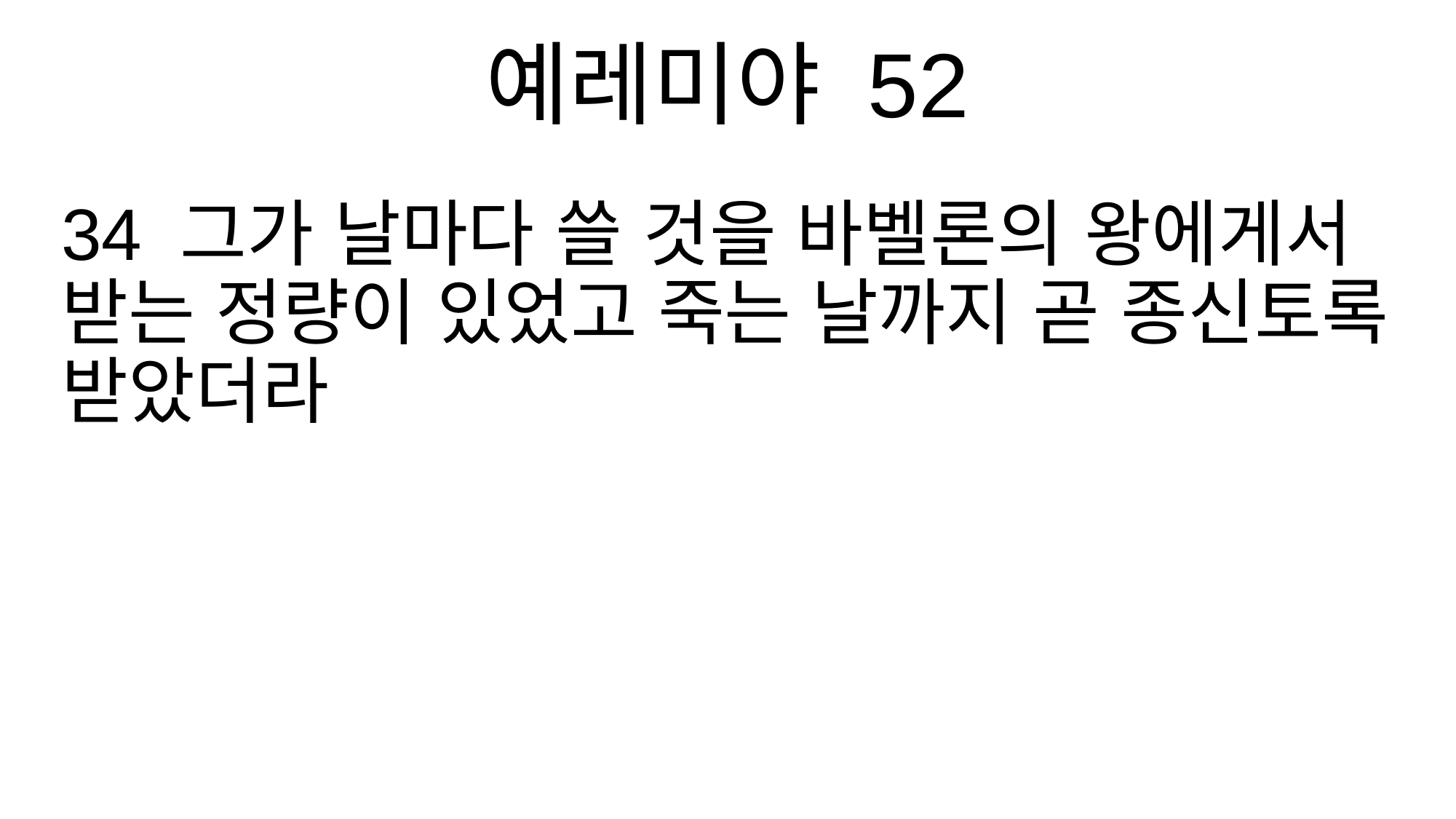

예레미야 52
34 그가 날마다 쓸 것을 바벨론의 왕에게서 받는 정량이 있었고 죽는 날까지 곧 종신토록 받았더라